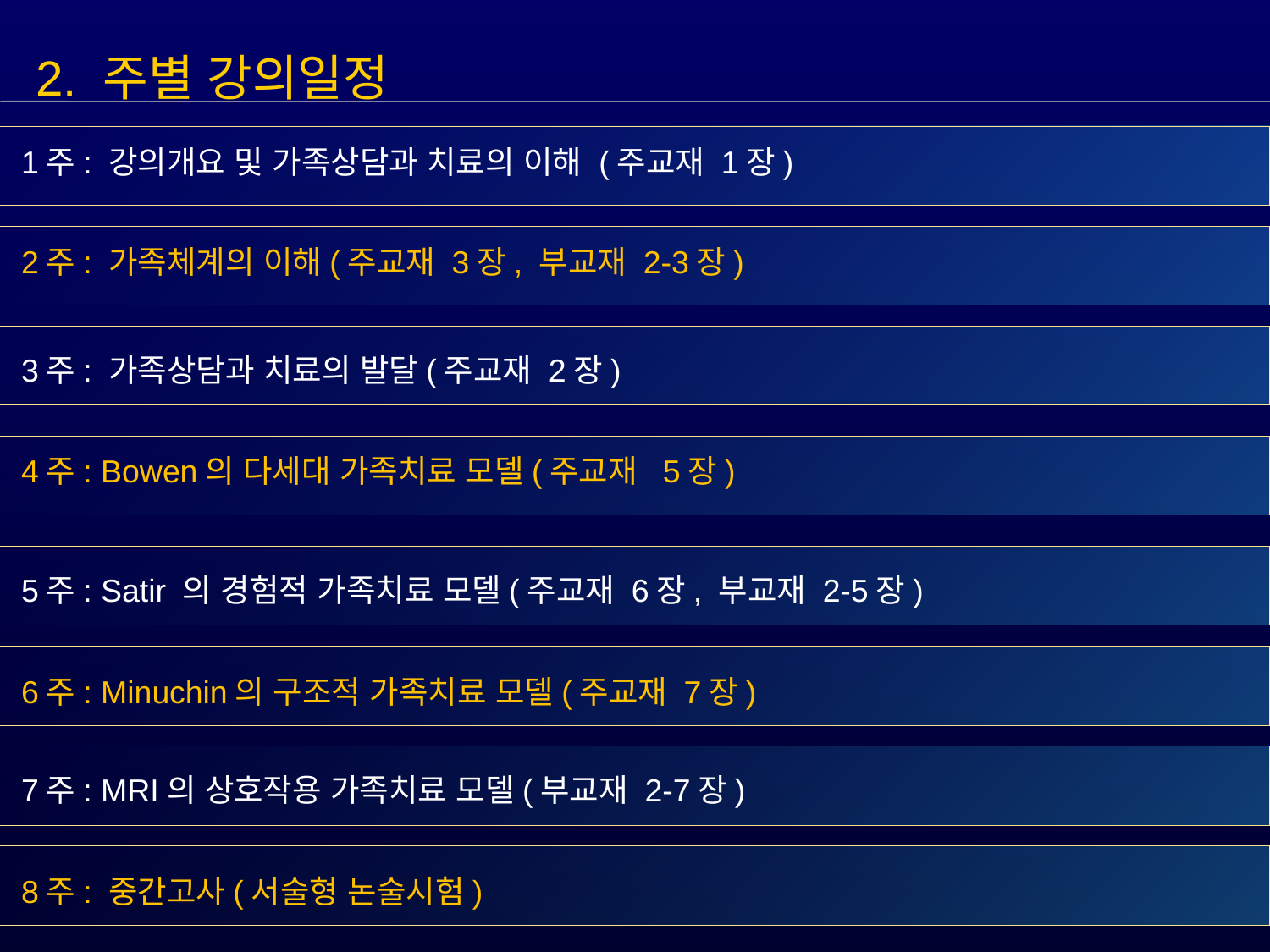

2. 주별 강의일정

 1주: 강의개요 및 가족상담과 치료의 이해 (주교재 1장)

 2주: 가족체계의 이해(주교재 3장, 부교재 2-3장)

 3주: 가족상담과 치료의 발달(주교재 2장)

 4주: Bowen의 다세대 가족치료 모델(주교재  5장)

 5주: Satir 의 경험적 가족치료 모델(주교재 6장, 부교재 2-5장)

 6주: Minuchin의 구조적 가족치료 모델(주교재 7장)

 7주: MRI의 상호작용 가족치료 모델(부교재 2-7장)

 8주: 중간고사(서술형 논술시험)